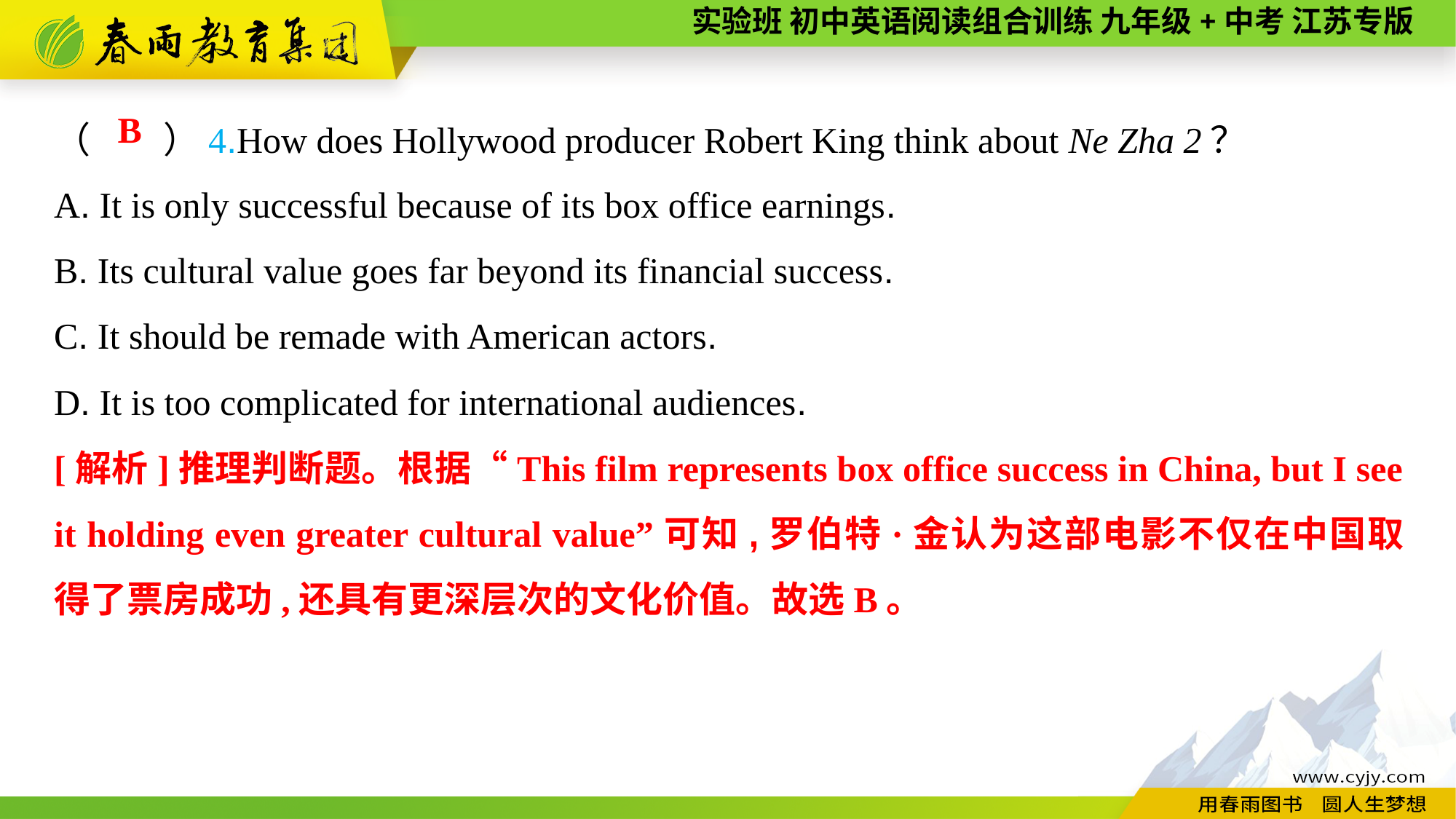

（　　）4.How does Hollywood producer Robert King think about Ne Zha 2？
A. It is only successful because of its box office earnings.
B. Its cultural value goes far beyond its financial success.
C. It should be remade with American actors.
D. It is too complicated for international audiences.
B
[解析]推理判断题。根据“This film represents box office success in China, but I see it holding even greater cultural value”可知,罗伯特·金认为这部电影不仅在中国取得了票房成功,还具有更深层次的文化价值。故选B。